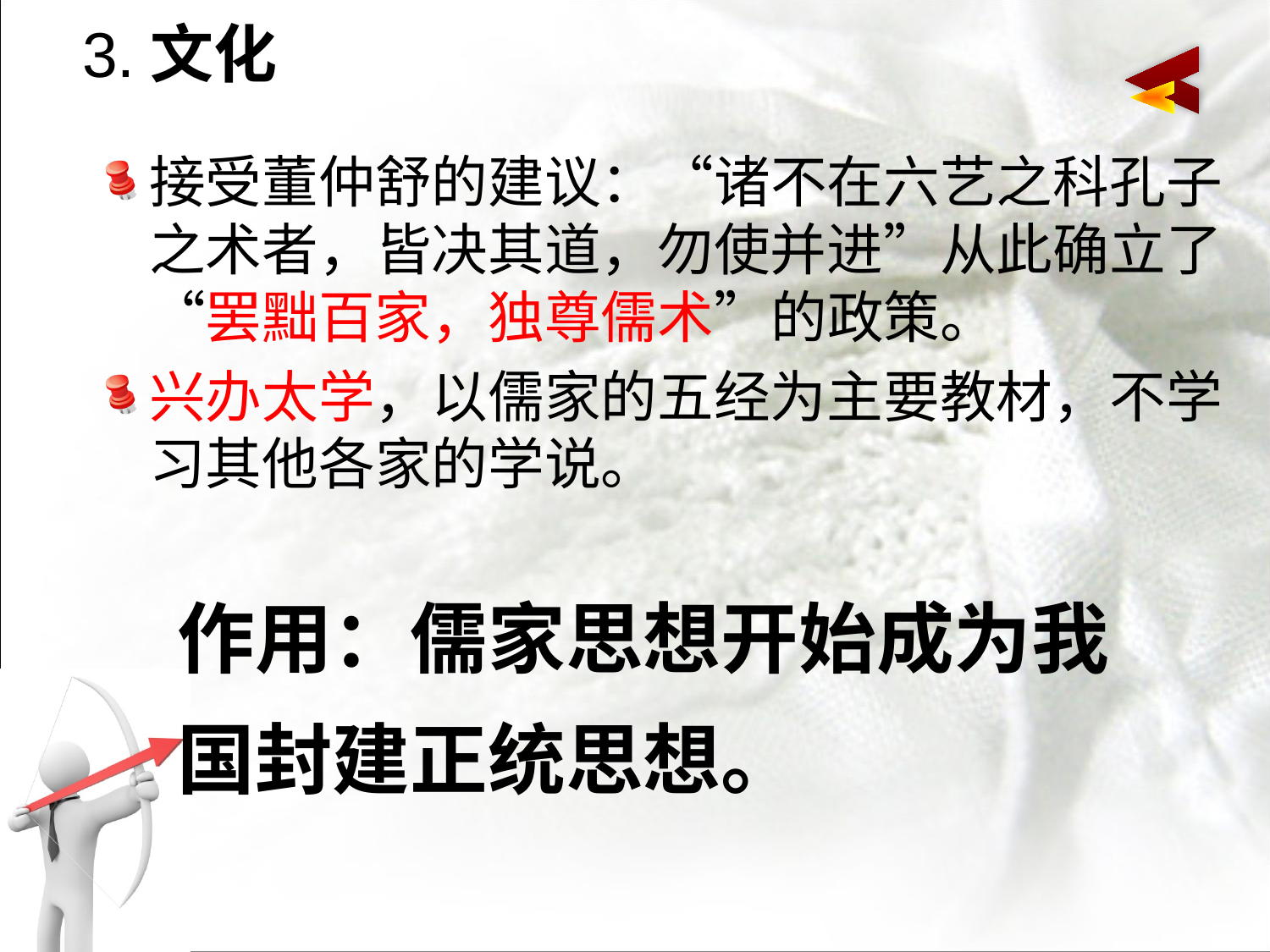

# 3.文化

接受董仲舒的建议：“诸不在六艺之科孔子之术者，皆决其道，勿使并进”从此确立了“罢黜百家，独尊儒术”的政策。
兴办太学，以儒家的五经为主要教材，不学习其他各家的学说。
作用：儒家思想开始成为我国封建正统思想。